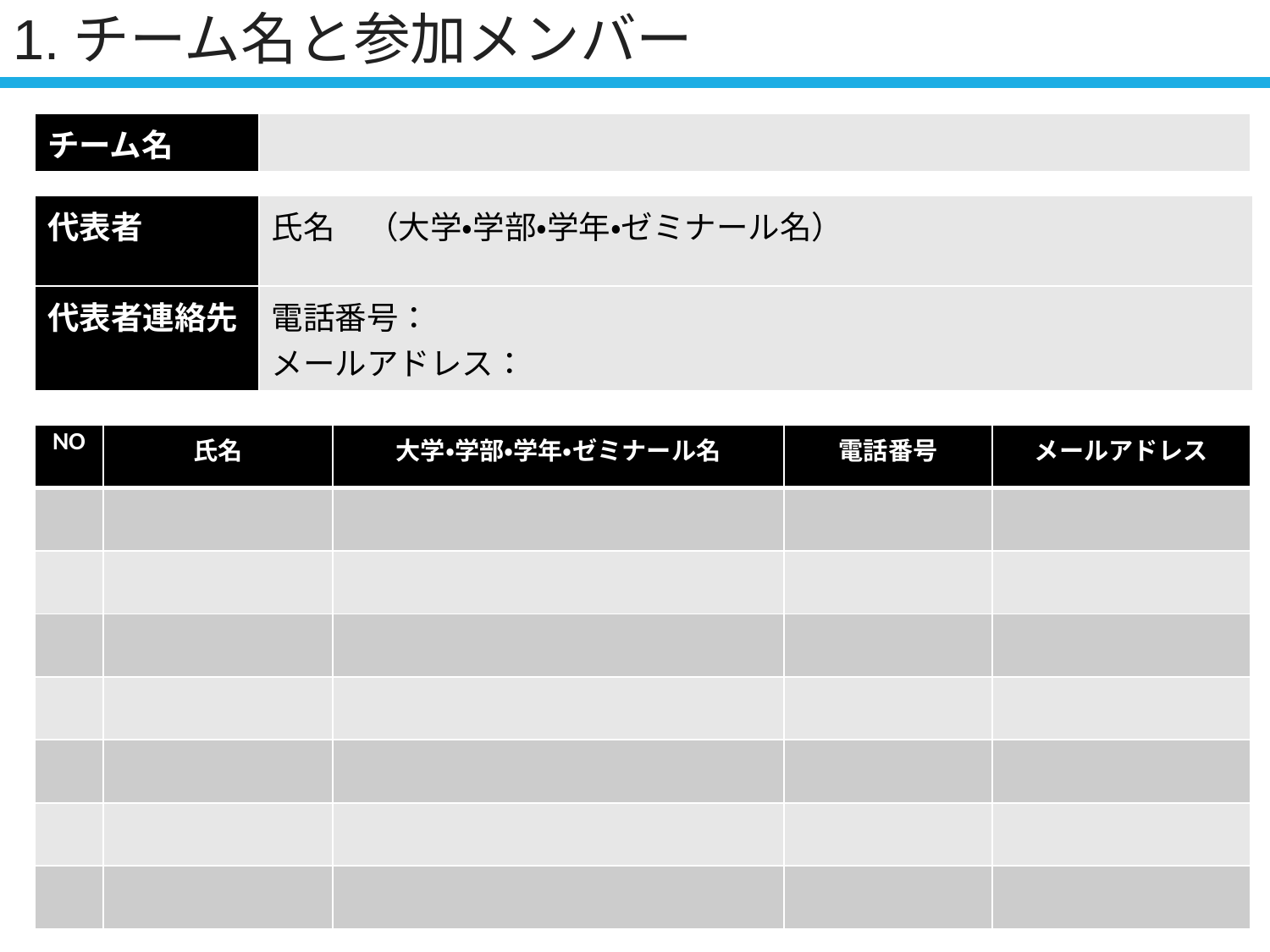

# 1.チーム名と参加メンバー
| チーム名 |  |
| --- | --- |
| 代表者 | 氏名　（大学・学部・学年・ゼミナール名） |
| --- | --- |
| 代表者連絡先 | 電話番号： メールアドレス： |
| NO | 氏名 | 大学・学部・学年・ゼミナール名 | 電話番号 | メールアドレス |
| --- | --- | --- | --- | --- |
|  |  |  |  |  |
|  |  |  |  |  |
|  |  |  |  |  |
|  |  |  |  |  |
|  |  |  |  |  |
|  |  |  |  |  |
|  |  |  |  |  |